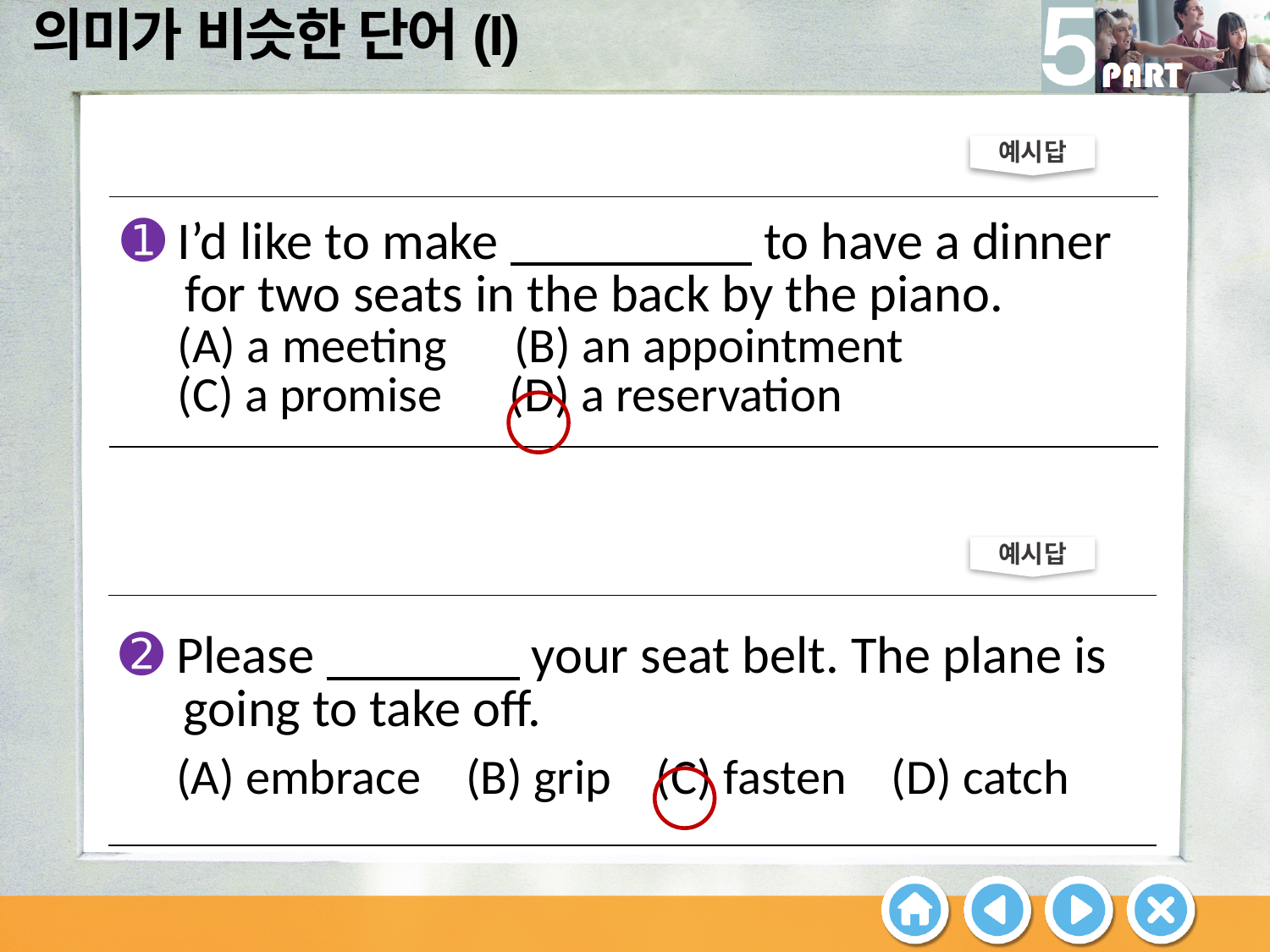

예시답
| ➊ I’d like to make to have a dinner for two seats in the back by the piano. (A) a meeting (B) an appointment (C) a promise (D) a reservation |
| --- |

예시답
| ➋ Please your seat belt. The plane is going to take off. (A) embrace (B) grip (C) fasten (D) catch |
| --- |